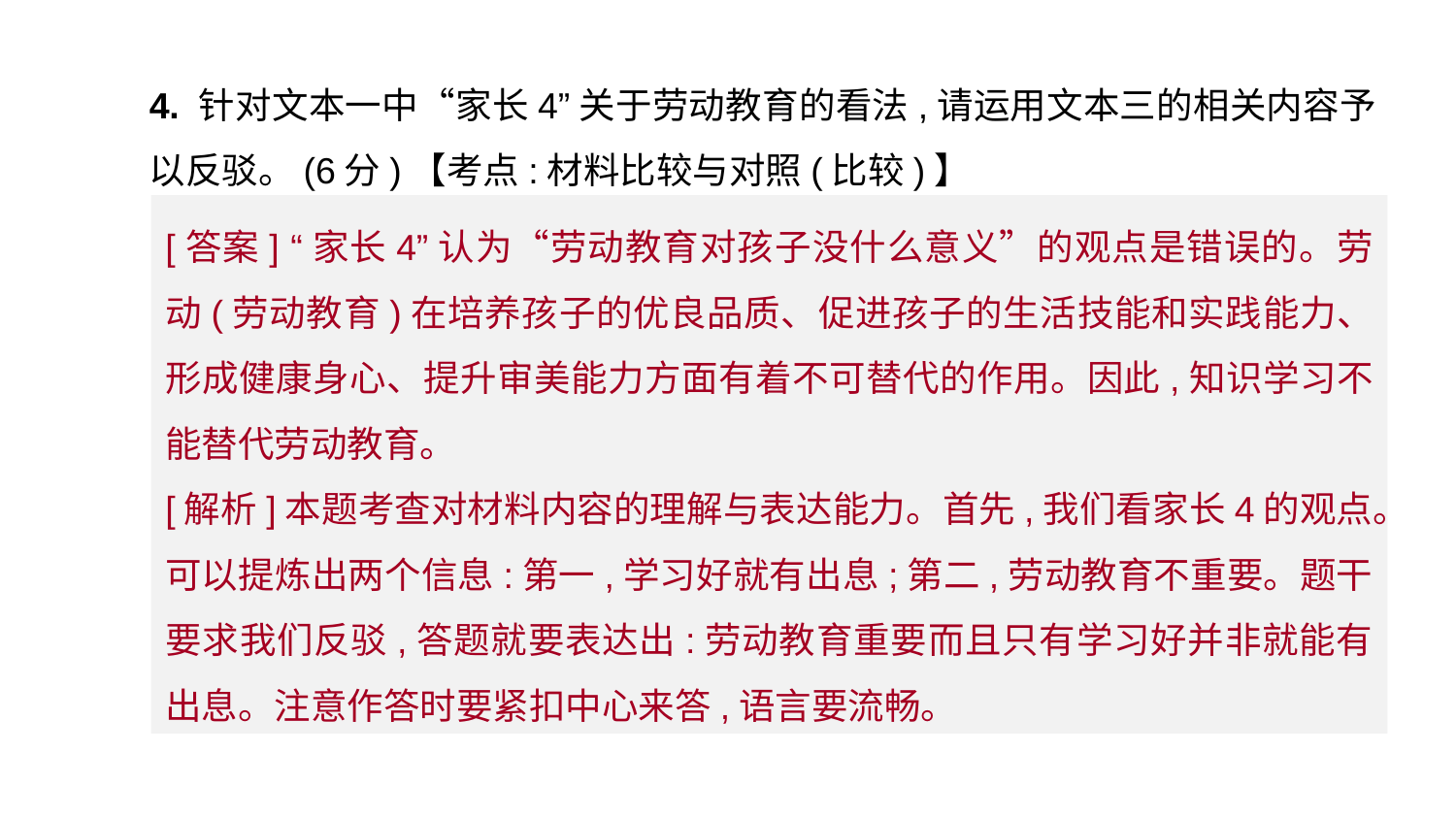

4. 针对文本一中“家长4”关于劳动教育的看法,请运用文本三的相关内容予以反驳。(6分)【考点:材料比较与对照(比较)】
[答案] “家长4”认为“劳动教育对孩子没什么意义”的观点是错误的。劳动(劳动教育)在培养孩子的优良品质、促进孩子的生活技能和实践能力、形成健康身心、提升审美能力方面有着不可替代的作用。因此,知识学习不能替代劳动教育。
[解析]本题考查对材料内容的理解与表达能力。首先,我们看家长4的观点。可以提炼出两个信息:第一,学习好就有出息;第二,劳动教育不重要。题干要求我们反驳,答题就要表达出:劳动教育重要而且只有学习好并非就能有出息。注意作答时要紧扣中心来答,语言要流畅。